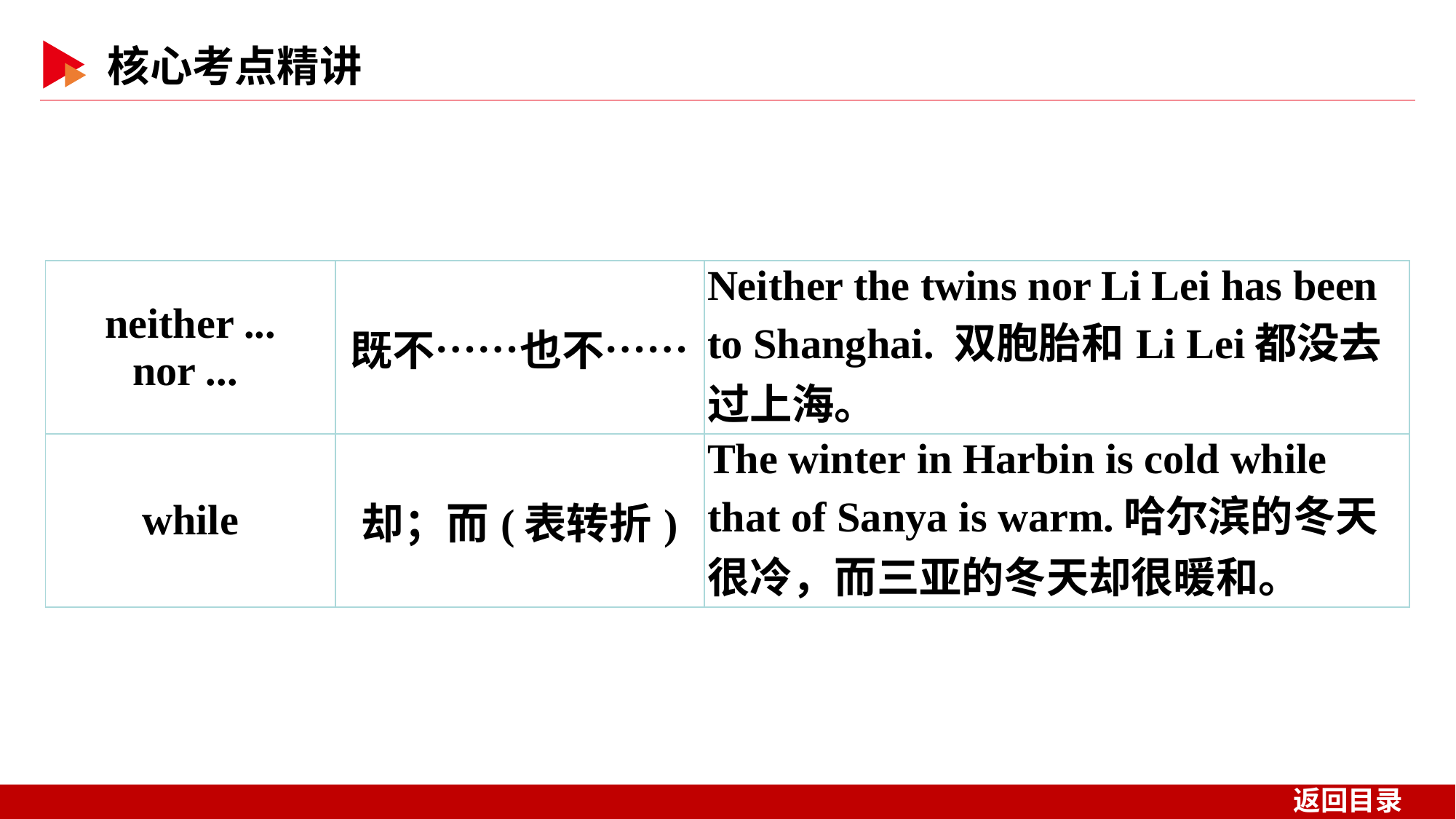

| neither ... nor ... | 既不……也不…… | Neither the twins nor Li Lei has been to Shanghai. 双胞胎和Li Lei都没去过上海。 |
| --- | --- | --- |
| while | 却；而(表转折) | The winter in Harbin is cold while that of Sanya is warm.哈尔滨的冬天很冷，而三亚的冬天却很暖和。 |